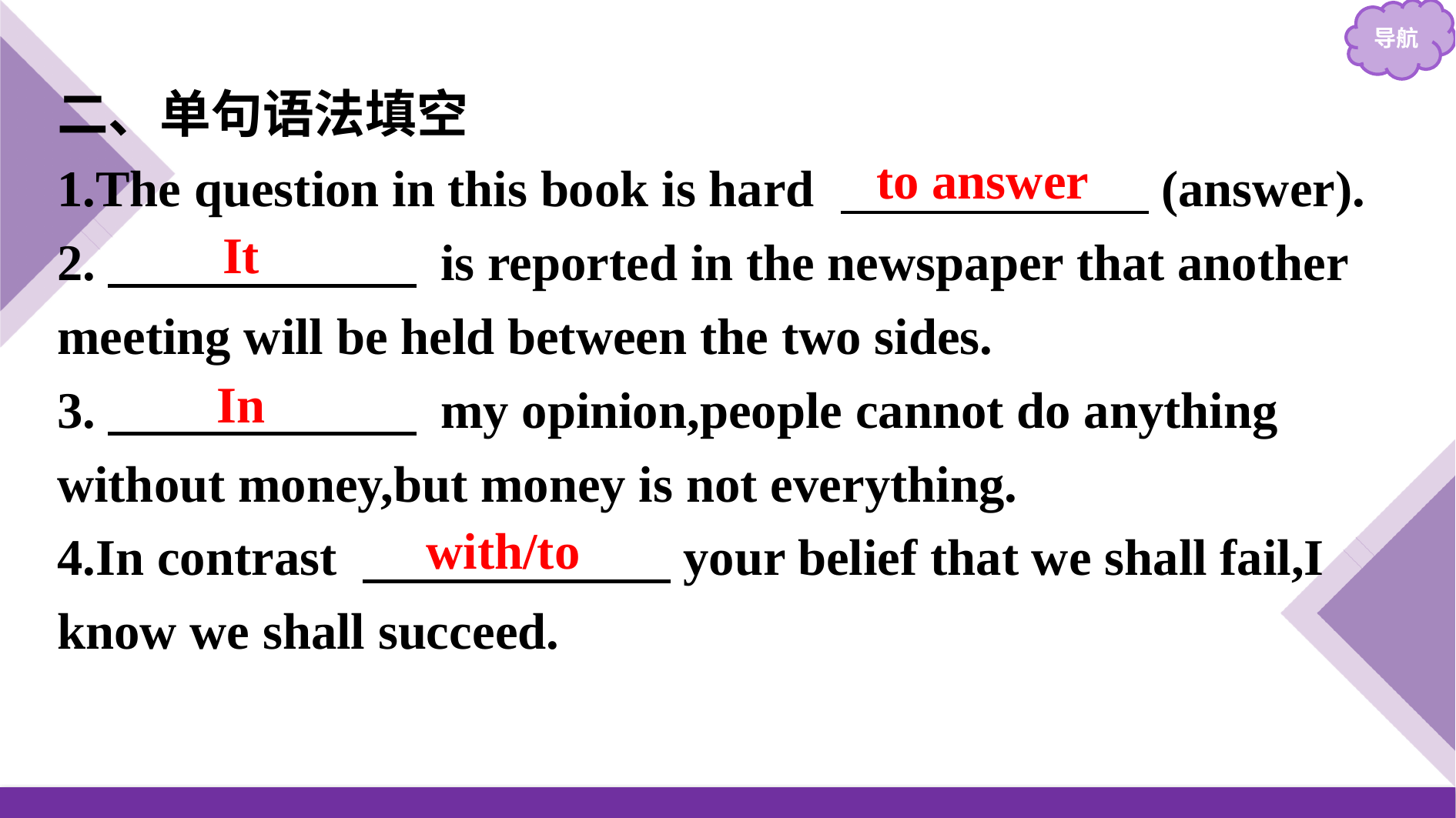

二、单句语法填空
1.The question in this book is hard 　　　　　　(answer).
2.　　　　　　 is reported in the newspaper that another meeting will be held between the two sides.
3.　　　　　　 my opinion,people cannot do anything without money,but money is not everything.
4.In contrast 　　　　　　your belief that we shall fail,I know we shall succeed.
to answer
It
In
with/to